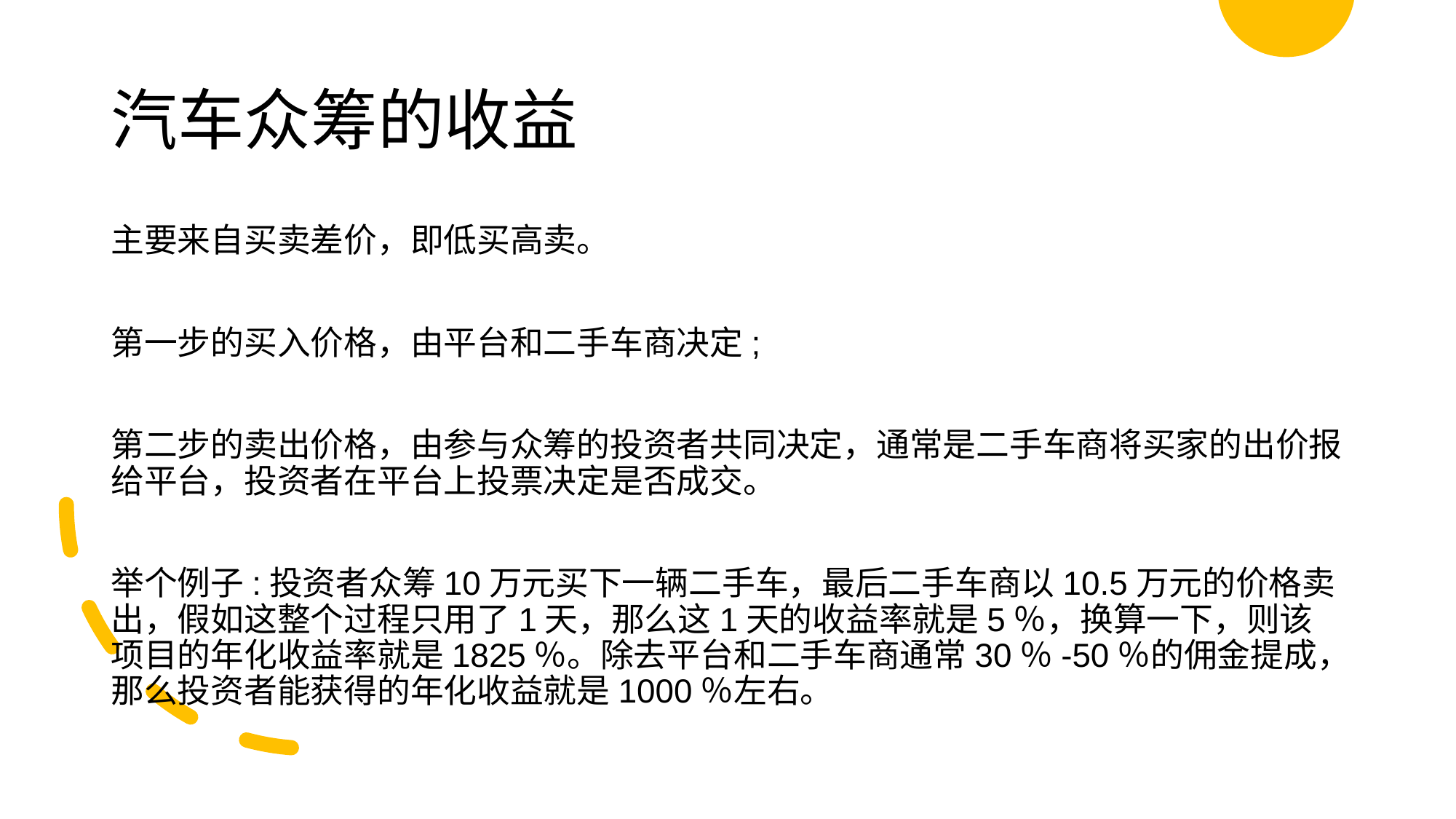

# 汽车众筹的收益
主要来自买卖差价，即低买高卖。

第一步的买入价格，由平台和二手车商决定;

第二步的卖出价格，由参与众筹的投资者共同决定，通常是二手车商将买家的出价报给平台，投资者在平台上投票决定是否成交。

举个例子:投资者众筹10万元买下一辆二手车，最后二手车商以10.5万元的价格卖出，假如这整个过程只用了1天，那么这1天的收益率就是5％，换算一下，则该项目的年化收益率就是1825％。除去平台和二手车商通常30％-50％的佣金提成，那么投资者能获得的年化收益就是1000％左右。